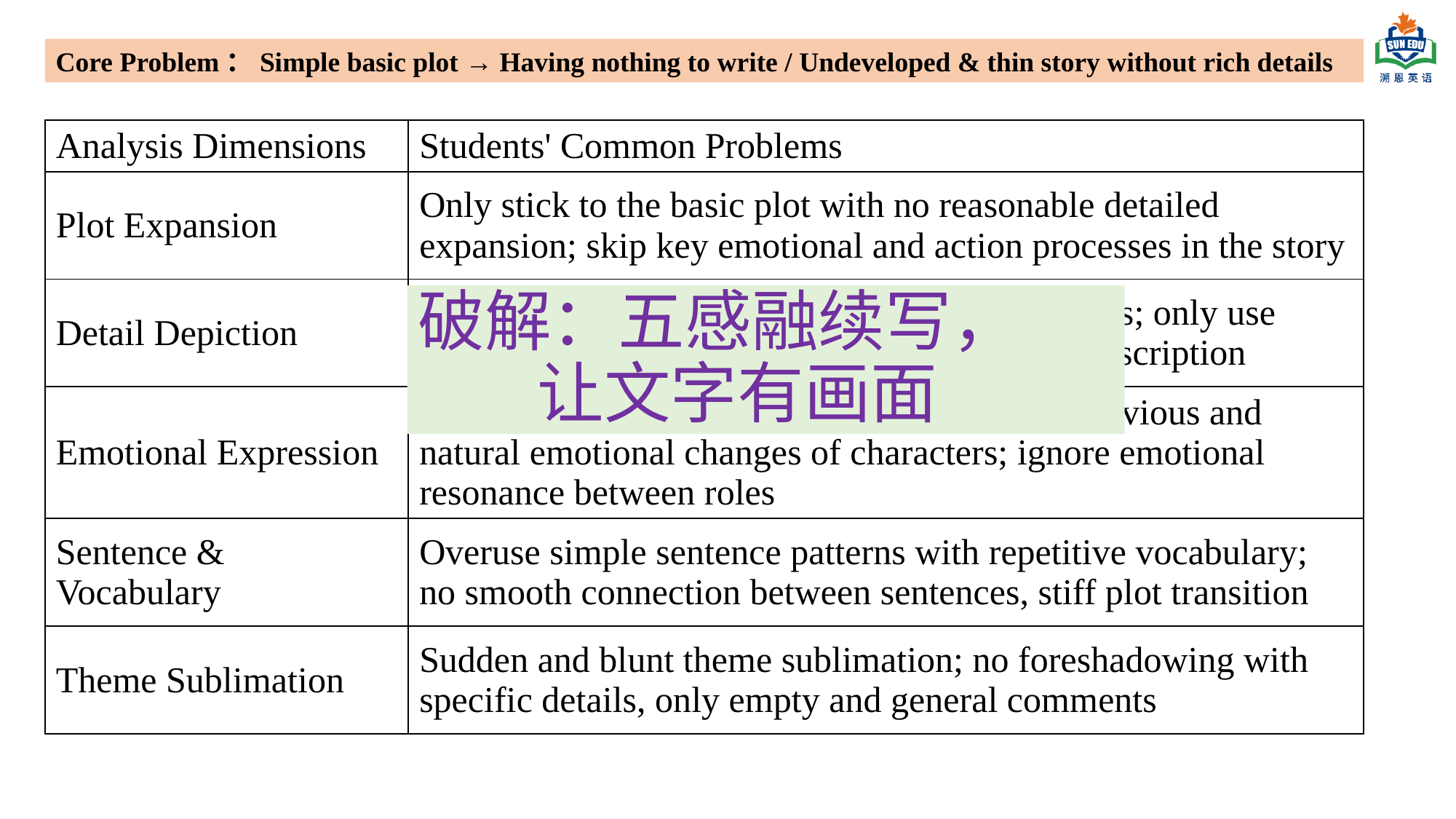

Core Problem：Simple basic plot → Having nothing to write / Undeveloped & thin story without rich details
| Analysis Dimensions | Students' Common Problems |
| --- | --- |
| Plot Expansion | Only stick to the basic plot with no reasonable detailed expansion; skip key emotional and action processes in the story |
| Detail Depiction | Lack of sensory, action and psychological details; only use plain statements instead of vivid and specific description |
| Emotional Expression | Flat and superficial emotional expression; no obvious and natural emotional changes of characters; ignore emotional resonance between roles |
| Sentence & Vocabulary | Overuse simple sentence patterns with repetitive vocabulary; no smooth connection between sentences, stiff plot transition |
| Theme Sublimation | Sudden and blunt theme sublimation; no foreshadowing with specific details, only empty and general comments |
破解：五感融续写，
        让文字有画面